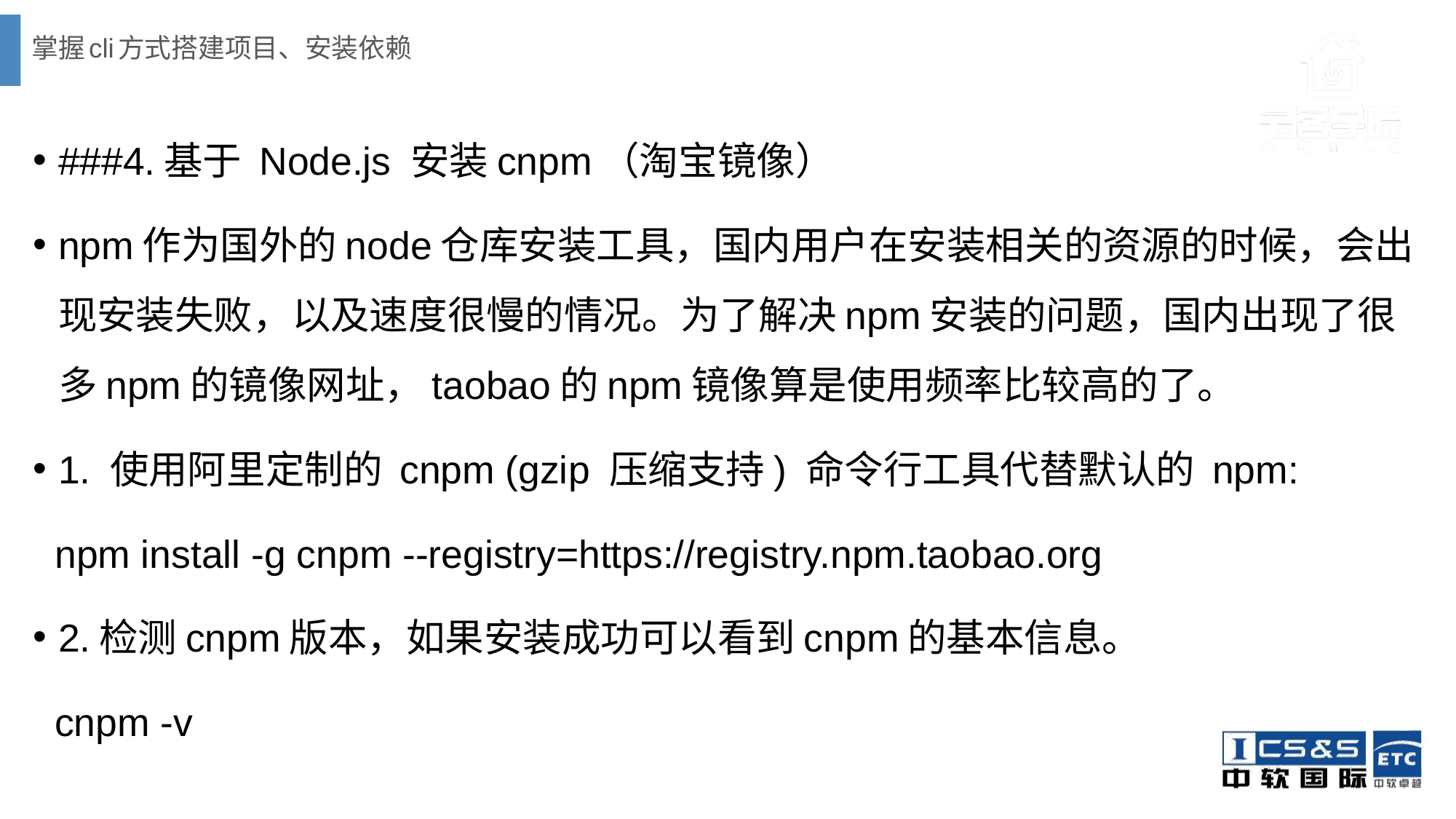

# 掌握cli方式搭建项目、安装依赖
###4.基于 Node.js 安装cnpm（淘宝镜像）
npm作为国外的node仓库安装工具，国内用户在安装相关的资源的时候，会出现安装失败，以及速度很慢的情况。为了解决npm安装的问题，国内出现了很多npm的镜像网址，taobao的npm镜像算是使用频率比较高的了。
1. 使用阿里定制的 cnpm (gzip 压缩支持) 命令行工具代替默认的 npm:
  npm install -g cnpm --registry=https://registry.npm.taobao.org
2.检测cnpm版本，如果安装成功可以看到cnpm的基本信息。
  cnpm -v